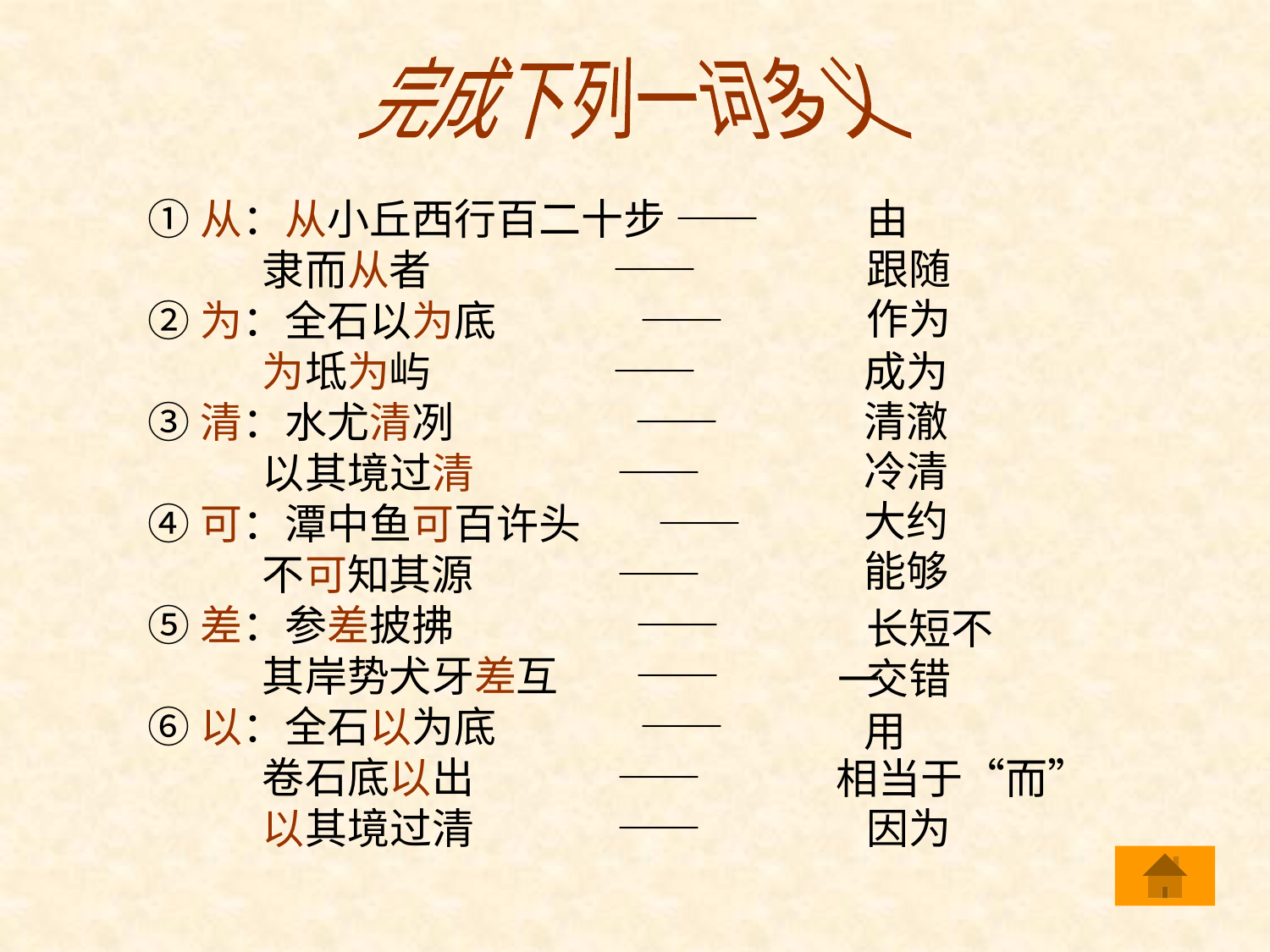

完成下列一词多义
①从：从小丘西行百二十步 ——
           隶而从者                   ——
②为：全石以为底               ——
           为坻为屿                   ——
③清：水尤清冽                   ——
           以其境过清               ——
④可：潭中鱼可百许头        ——
           不可知其源               ——
⑤差：参差披拂                   ——
           其岸势犬牙差互        ——
⑥以：全石以为底               ——
           卷石底以出               ——
           以其境过清               ——
  由
  跟随
  作为
  成为
  清澈
  冷清
  大约
  能够
  长短不一
  交错
  用
  相当于“而”
  因为